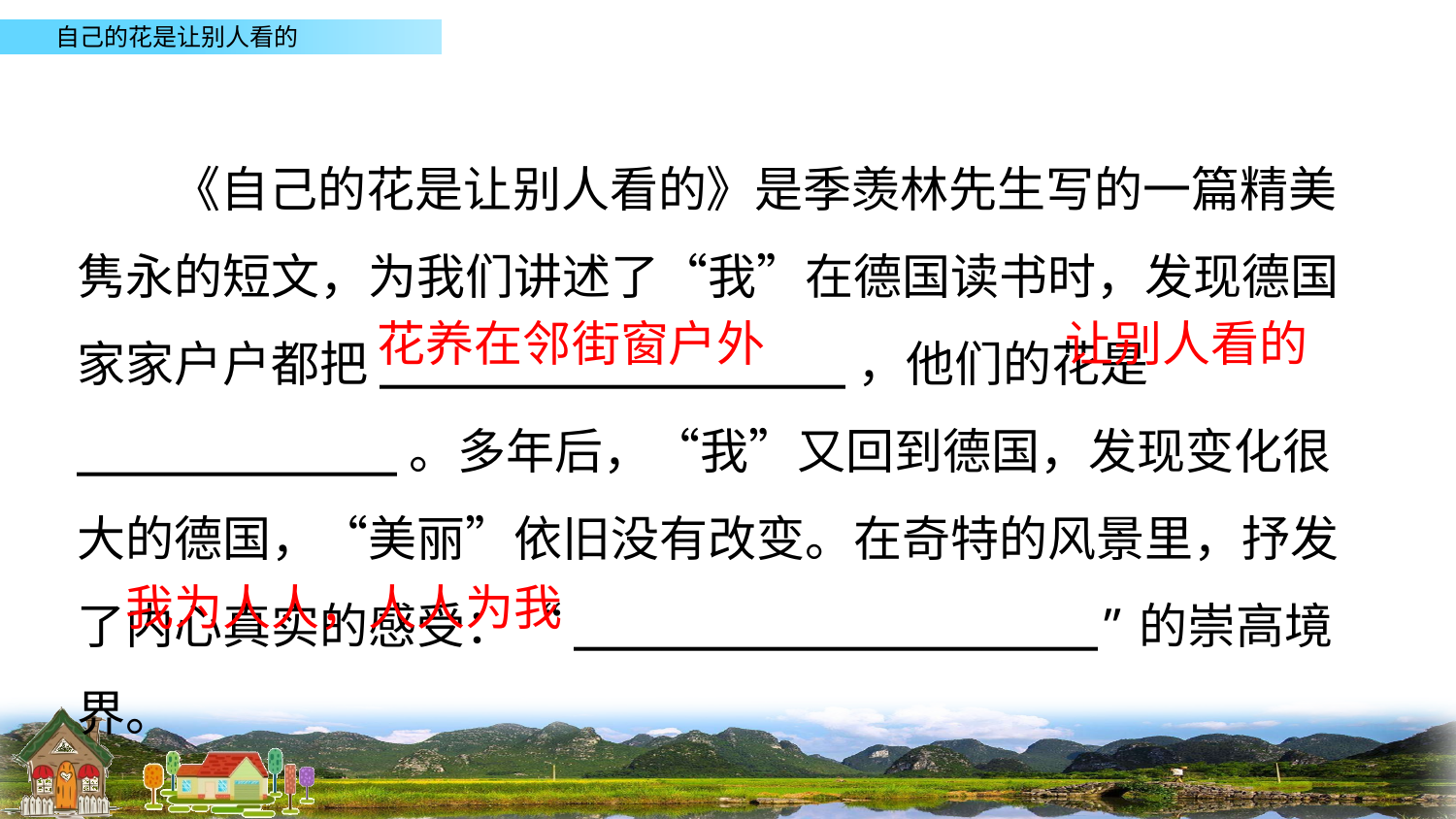

《自己的花是让别人看的》是季羡林先生写的一篇精美隽永的短文，为我们讲述了“我”在德国读书时，发现德国家家户户都把________________，他们的花是___________。多年后，“我”又回到德国，发现变化很大的德国，“美丽”依旧没有改变。在奇特的风景里，抒发了内心真实的感受：“__________________”的崇高境界。
花养在邻街窗户外
让别人看的

我为人人，人人为我